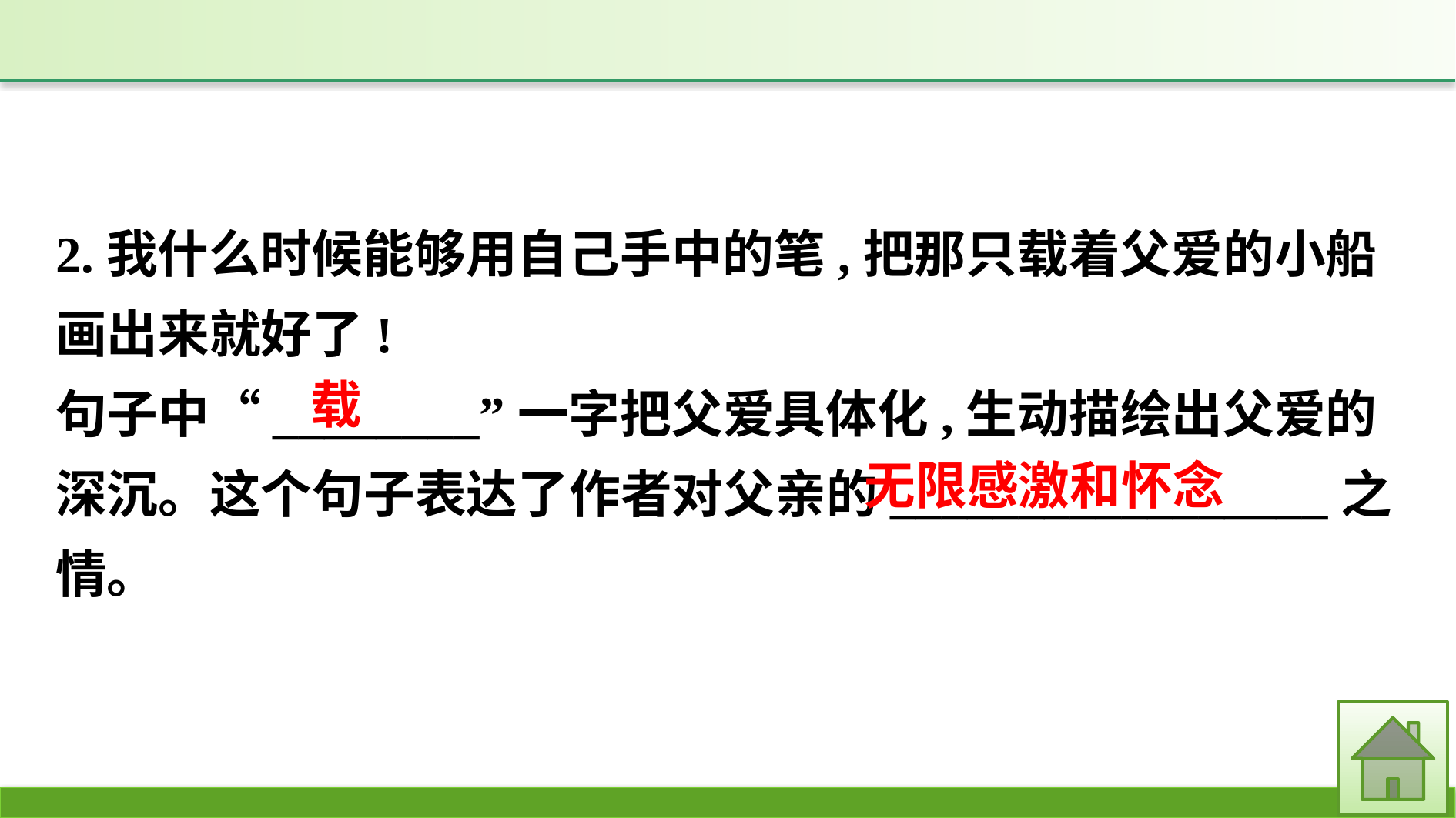

2.我什么时候能够用自己手中的笔,把那只载着父爱的小船画出来就好了!
句子中“________”一字把父爱具体化,生动描绘出父爱的深沉。这个句子表达了作者对父亲的_________________之情。
载
无限感激和怀念